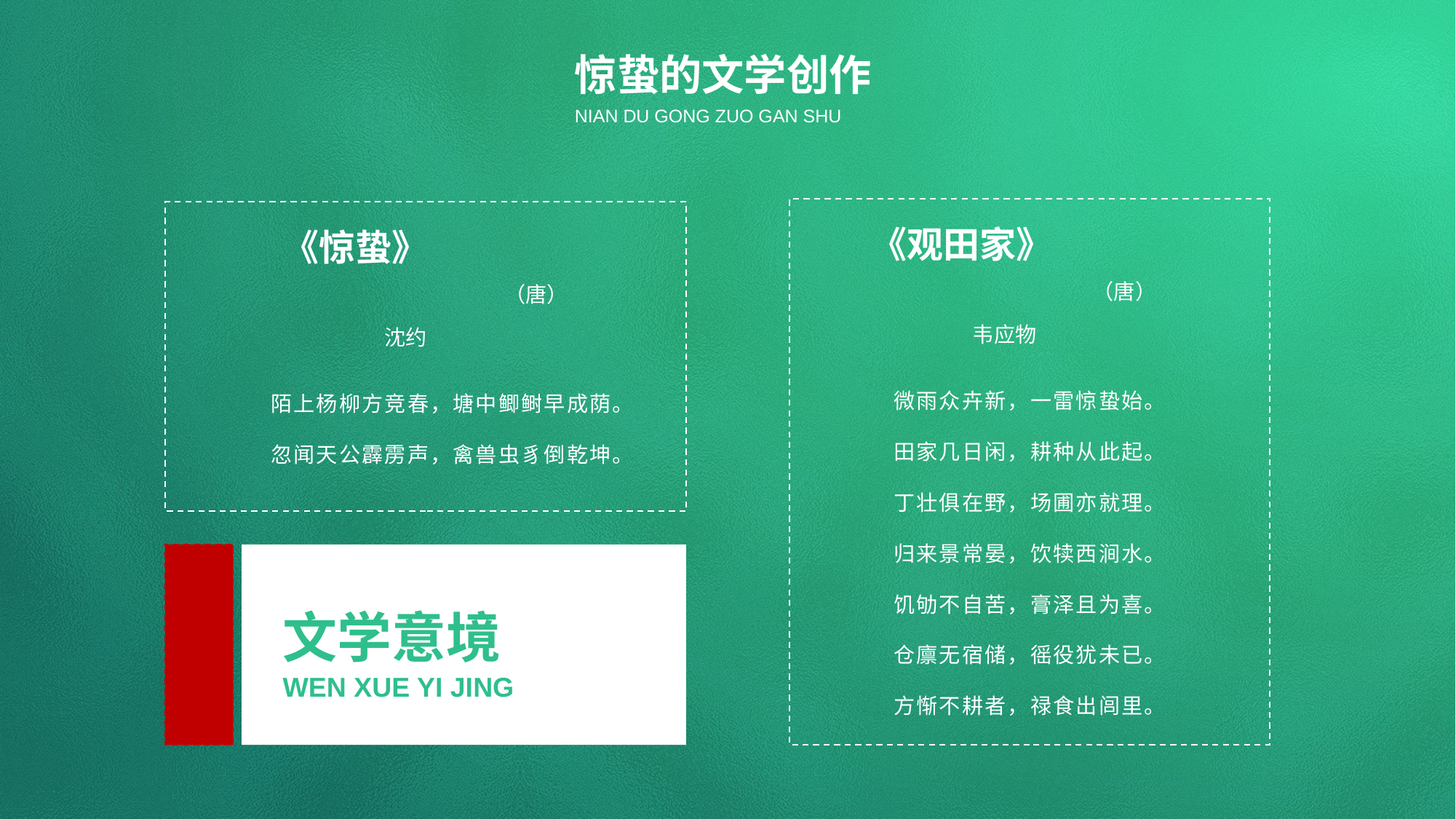

惊蛰的文学创作
NIAN DU GONG ZUO GAN SHU

《观田家》
（唐）
韦应物
微雨众卉新，一雷惊蛰始。
田家几日闲，耕种从此起。
丁壮俱在野，场圃亦就理。
归来景常晏，饮犊西涧水。
饥劬不自苦，膏泽且为喜。
仓廪无宿储，徭役犹未已。
方惭不耕者，禄食出闾里。
《惊蛰》
（唐）
沈约
陌上杨柳方竞春，塘中鲫鲥早成荫。
忽闻天公霹雳声，禽兽虫豸倒乾坤。

文学意境
WEN XUE YI JING